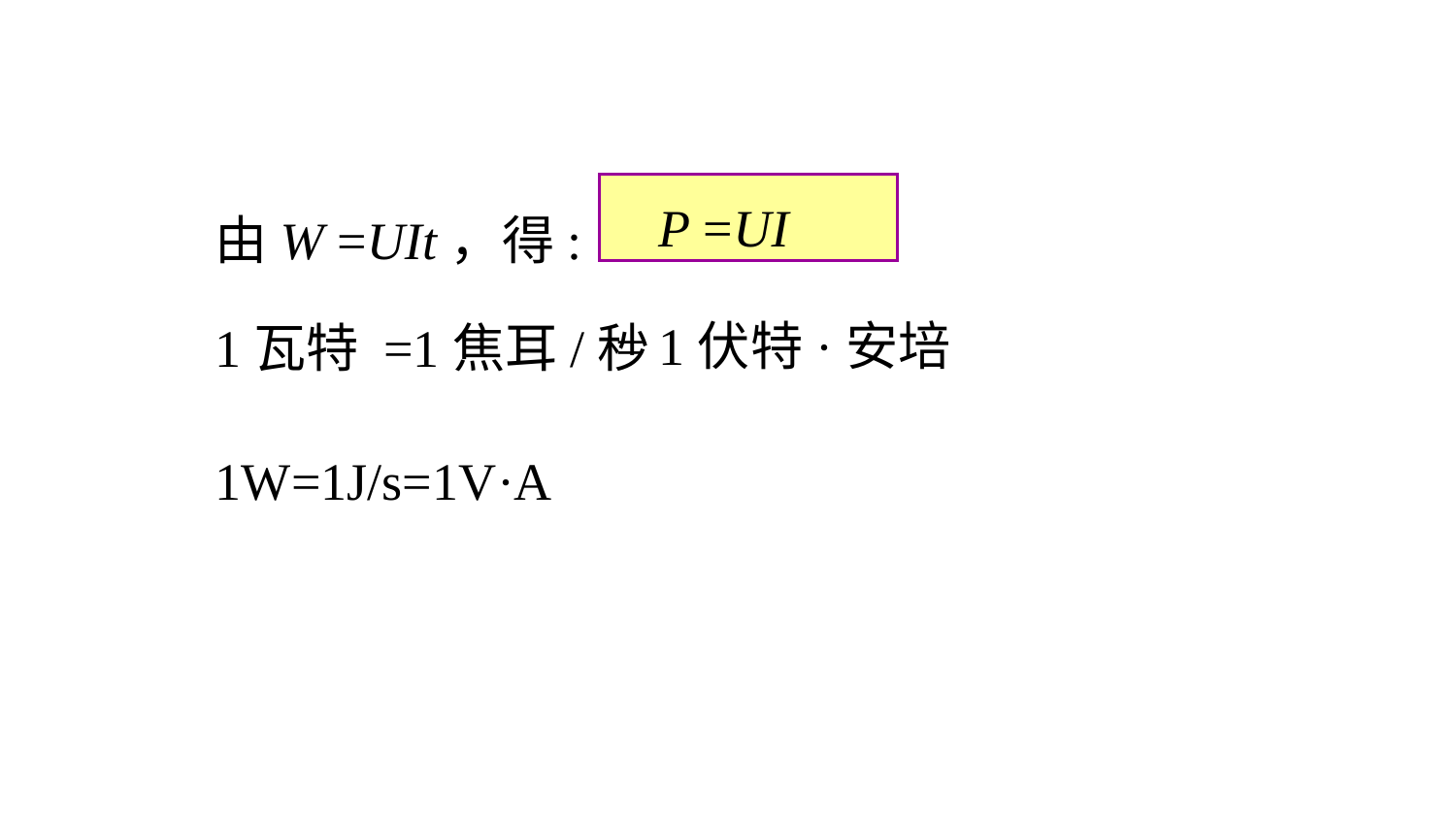

由W =UIt，得:

P =UI
= 1伏特·安培
1瓦特 =1焦耳/秒
1W=1J/s=1V·A